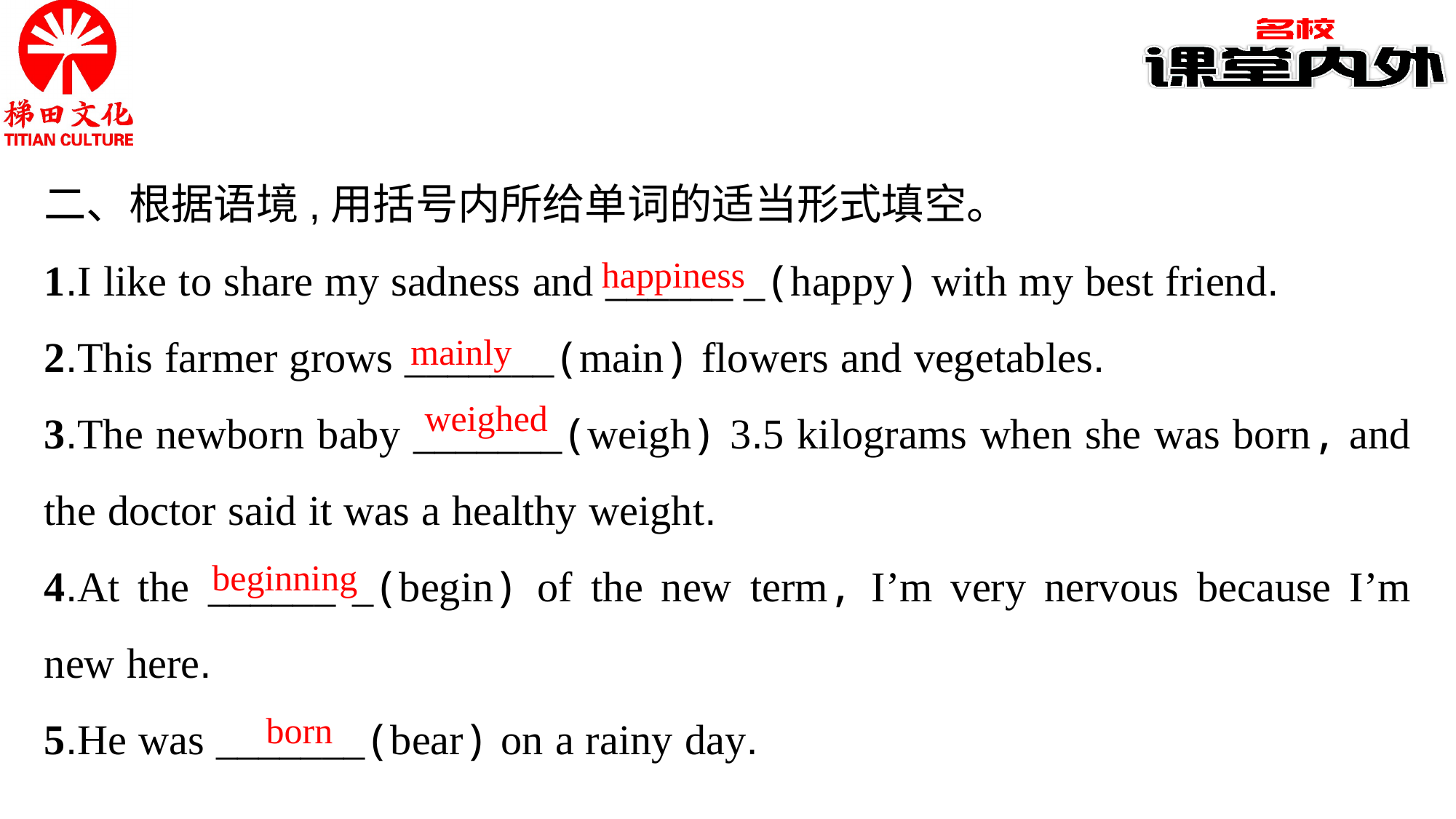

二、根据语境,用括号内所给单词的适当形式填空。
1.I like to share my sadness and ______ _(happy) with my best friend.
2.This farmer grows _______(main) flowers and vegetables.
3.The newborn baby _______(weigh) 3.5 kilograms when she was born, and the doctor said it was a healthy weight.
4.At the ______ _(begin) of the new term, I’m very nervous because I’m new here.
5.He was _______(bear) on a rainy day.
happiness
mainly
weighed
beginning
born